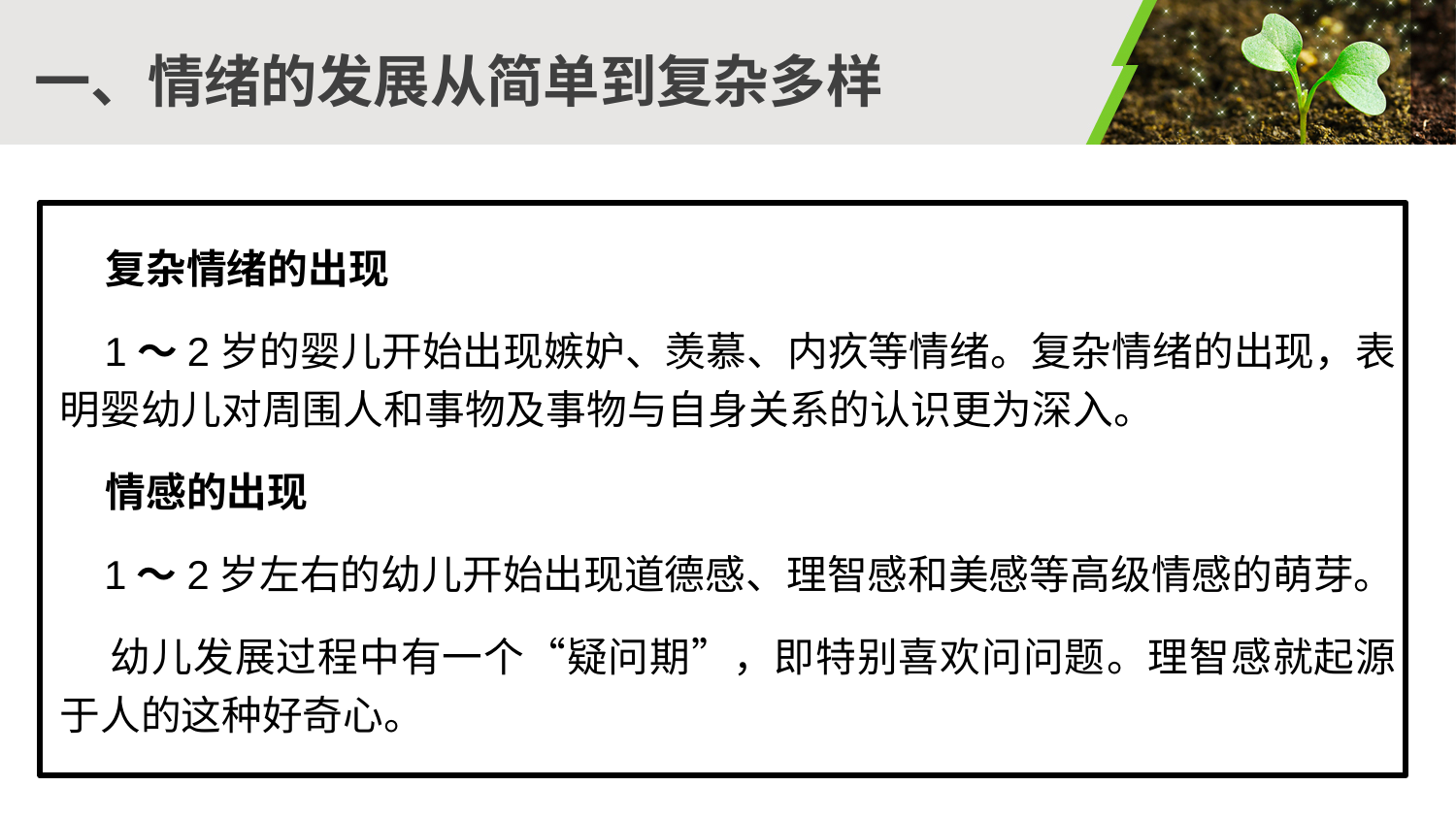

#
一、情绪的发展从简单到复杂多样

    复杂情绪的出现
    1～2岁的婴儿开始出现嫉妒、羡慕、内疚等情绪。复杂情绪的出现，表明婴幼儿对周围人和事物及事物与自身关系的认识更为深入。
    情感的出现
    1～2岁左右的幼儿开始出现道德感、理智感和美感等高级情感的萌芽。
    幼儿发展过程中有一个“疑问期”，即特别喜欢问问题。理智感就起源于人的这种好奇心。